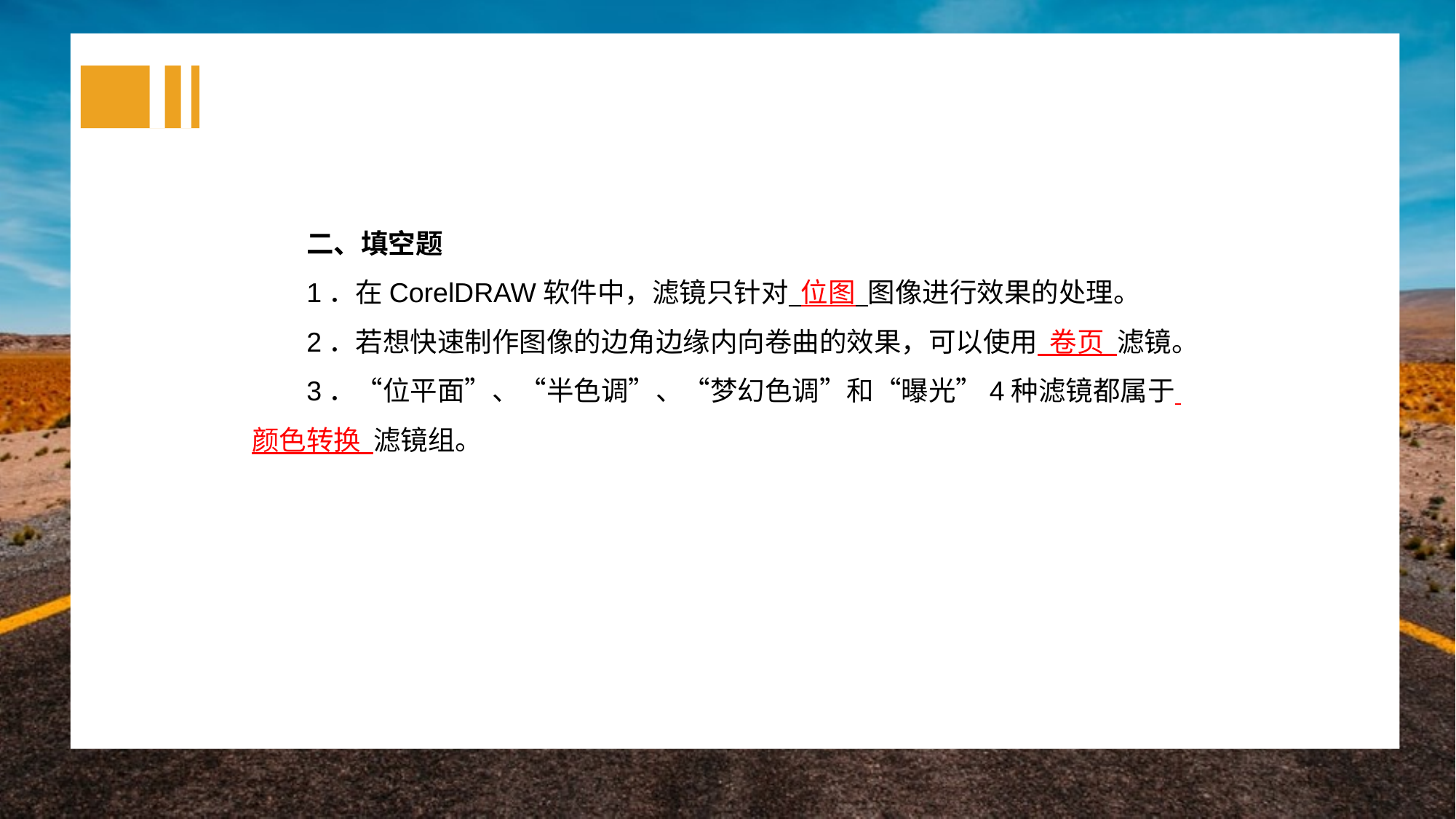

二、填空题
1．在CorelDRAW软件中，滤镜只针对  位图  图像进行效果的处理。
2．若想快速制作图像的边角边缘内向卷曲的效果，可以使用  卷页  滤镜。
3．“位平面”、“半色调”、“梦幻色调”和“曝光”4种滤镜都属于  颜色转换  滤镜组。